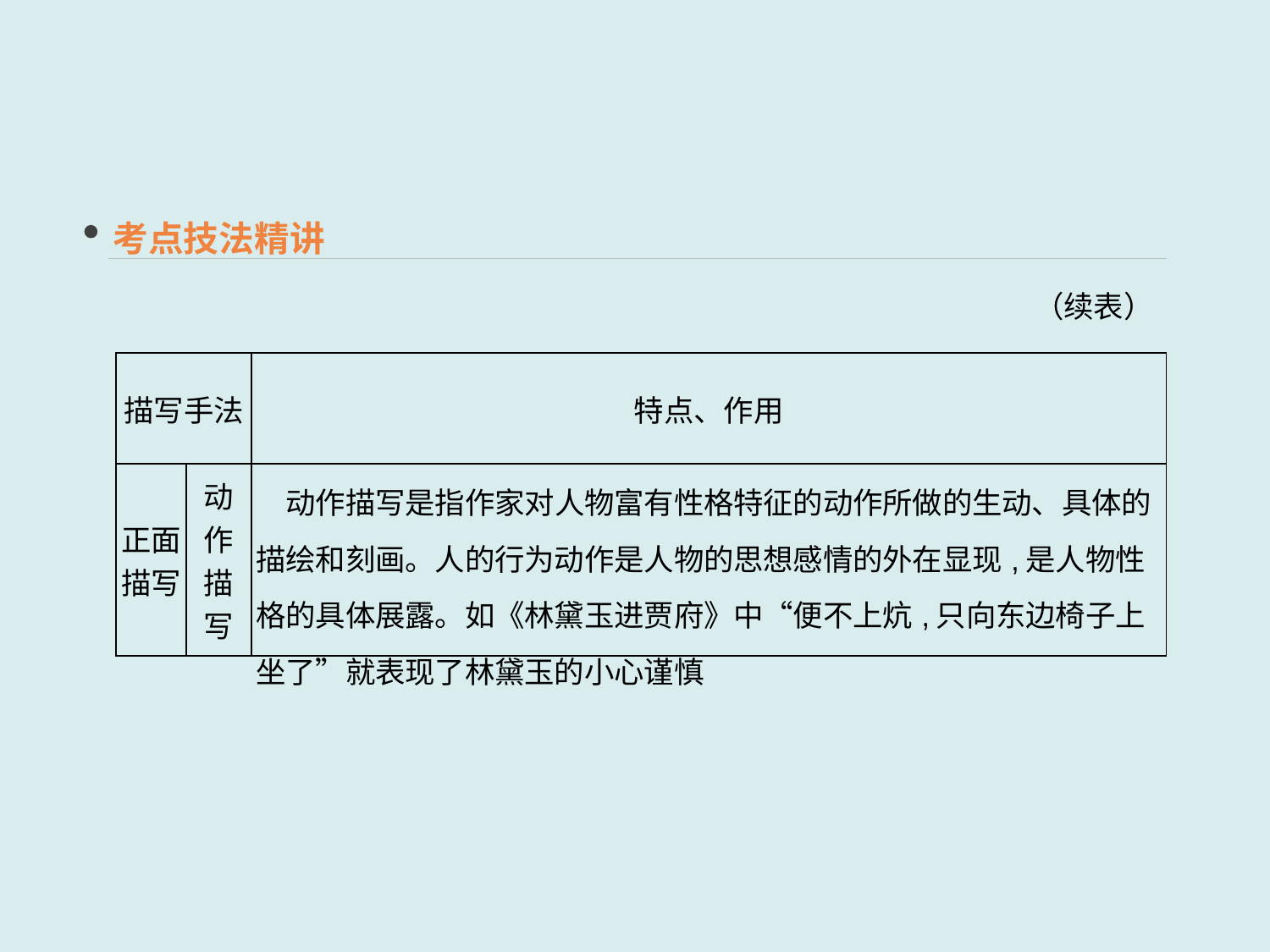

考点技法精讲

（续表）
| 描写手法 |  | 特点、作用 |
| --- | --- | --- |
| 正面描写 | 动作 描写 | 动作描写是指作家对人物富有性格特征的动作所做的生动、具体的描绘和刻画。人的行为动作是人物的思想感情的外在显现,是人物性格的具体展露。如《林黛玉进贾府》中“便不上炕,只向东边椅子上坐了”就表现了林黛玉的小心谨慎 |